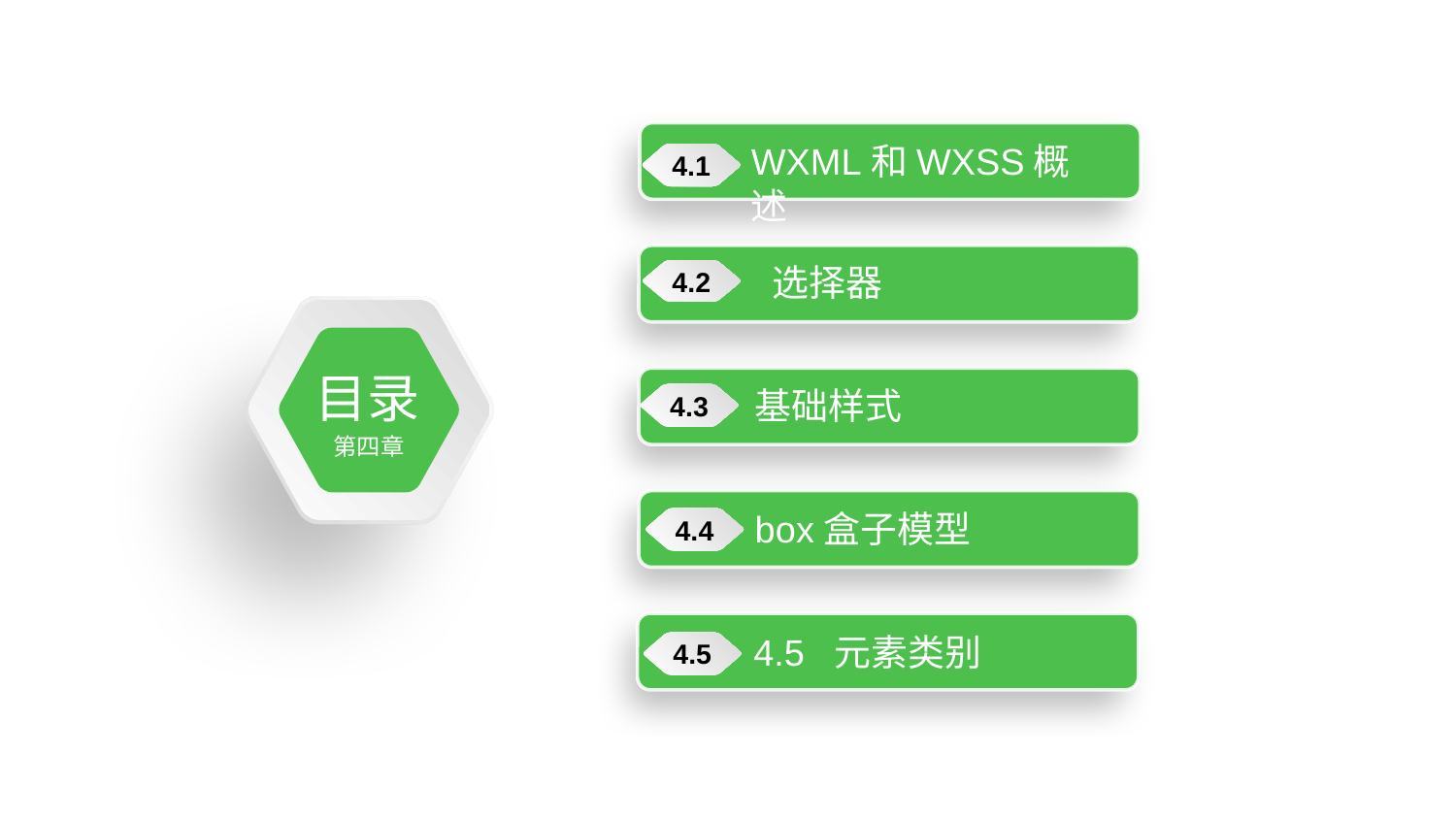

WXML和WXSS概述
4.1

 选择器
4.2

目录
第四章

基础样式
4.3

box盒子模型
4.4

4.5  元素类别
4.5